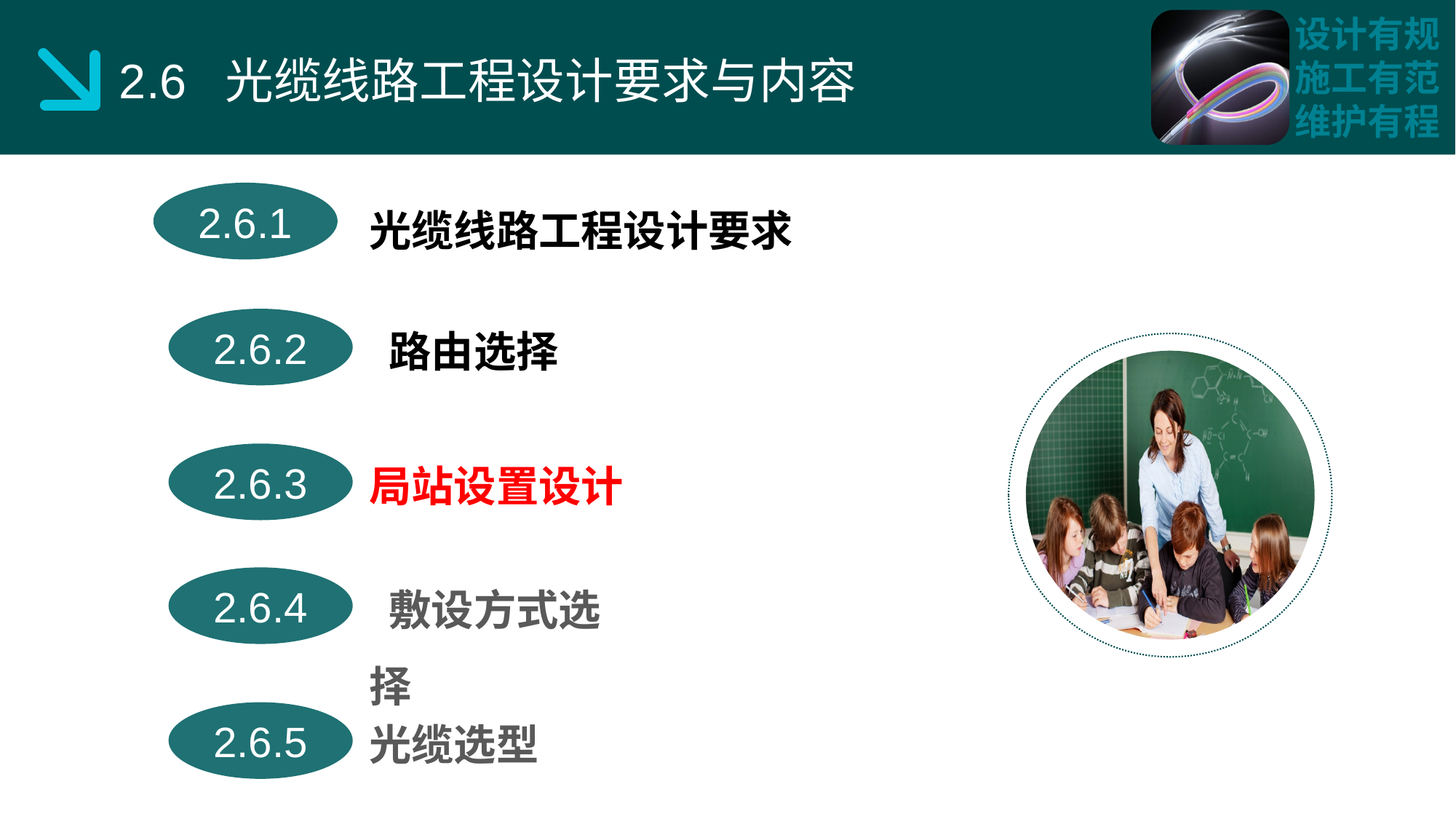

2.6  光缆线路工程设计要求与内容

光缆线路工程设计要求
2.6.1
 路由选择
2.6.2

局站设置设计
2.6.3
 敷设方式选择
2.6.4
光缆选型
2.6.5